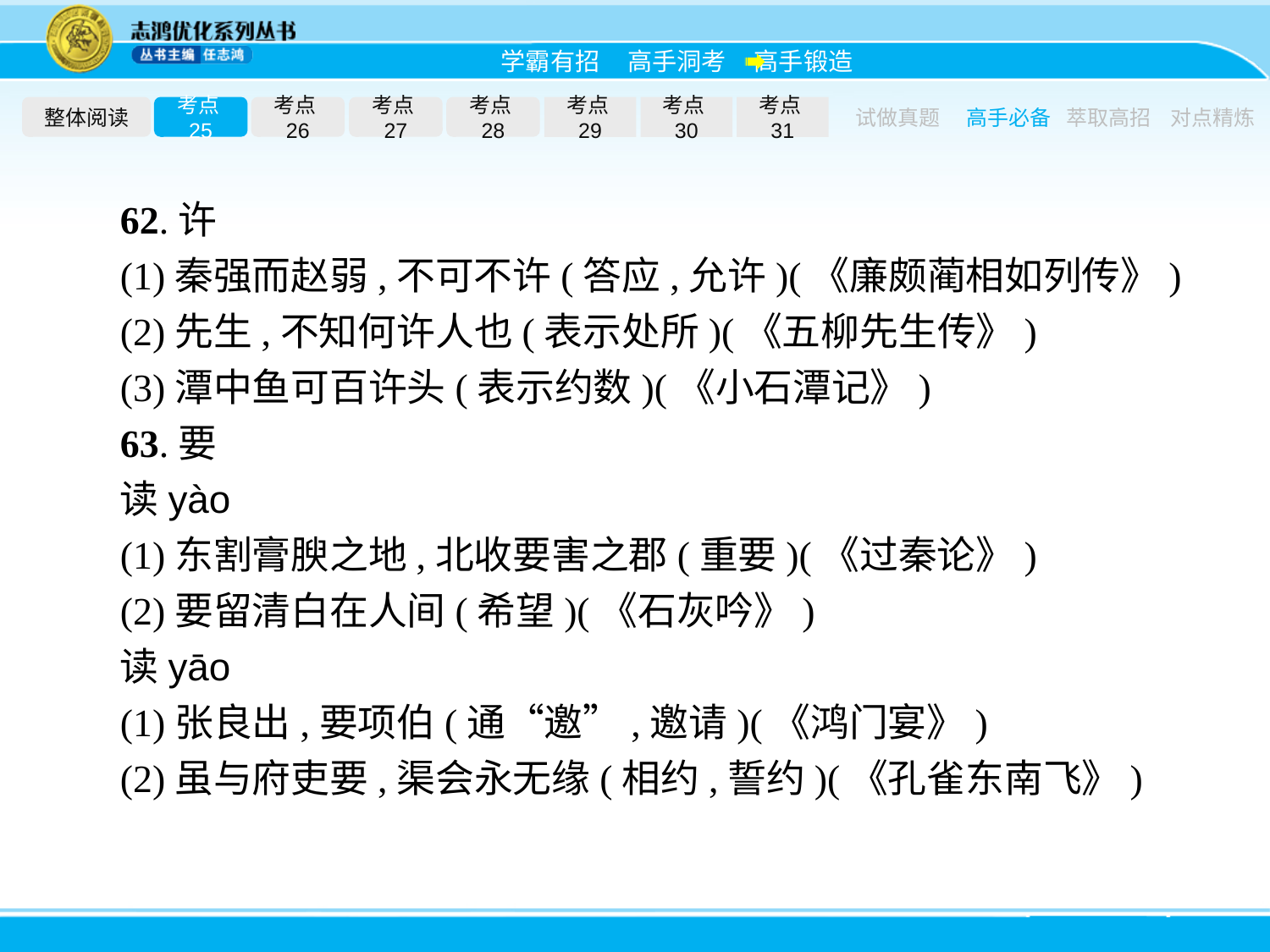

整体阅读
考点25
考点26
考点27
考点28
考点29
考点30
考点31
试做真题
高手必备
萃取高招
对点精炼
62.许
(1)秦强而赵弱,不可不许(答应,允许)(《廉颇蔺相如列传》)
(2)先生,不知何许人也(表示处所)(《五柳先生传》)
(3)潭中鱼可百许头(表示约数)(《小石潭记》)
63.要
读yào
(1)东割膏腴之地,北收要害之郡(重要)(《过秦论》)
(2)要留清白在人间(希望)(《石灰吟》)
读yāo
(1)张良出,要项伯(通“邀”,邀请)(《鸿门宴》)
(2)虽与府吏要,渠会永无缘(相约,誓约)(《孔雀东南飞》)